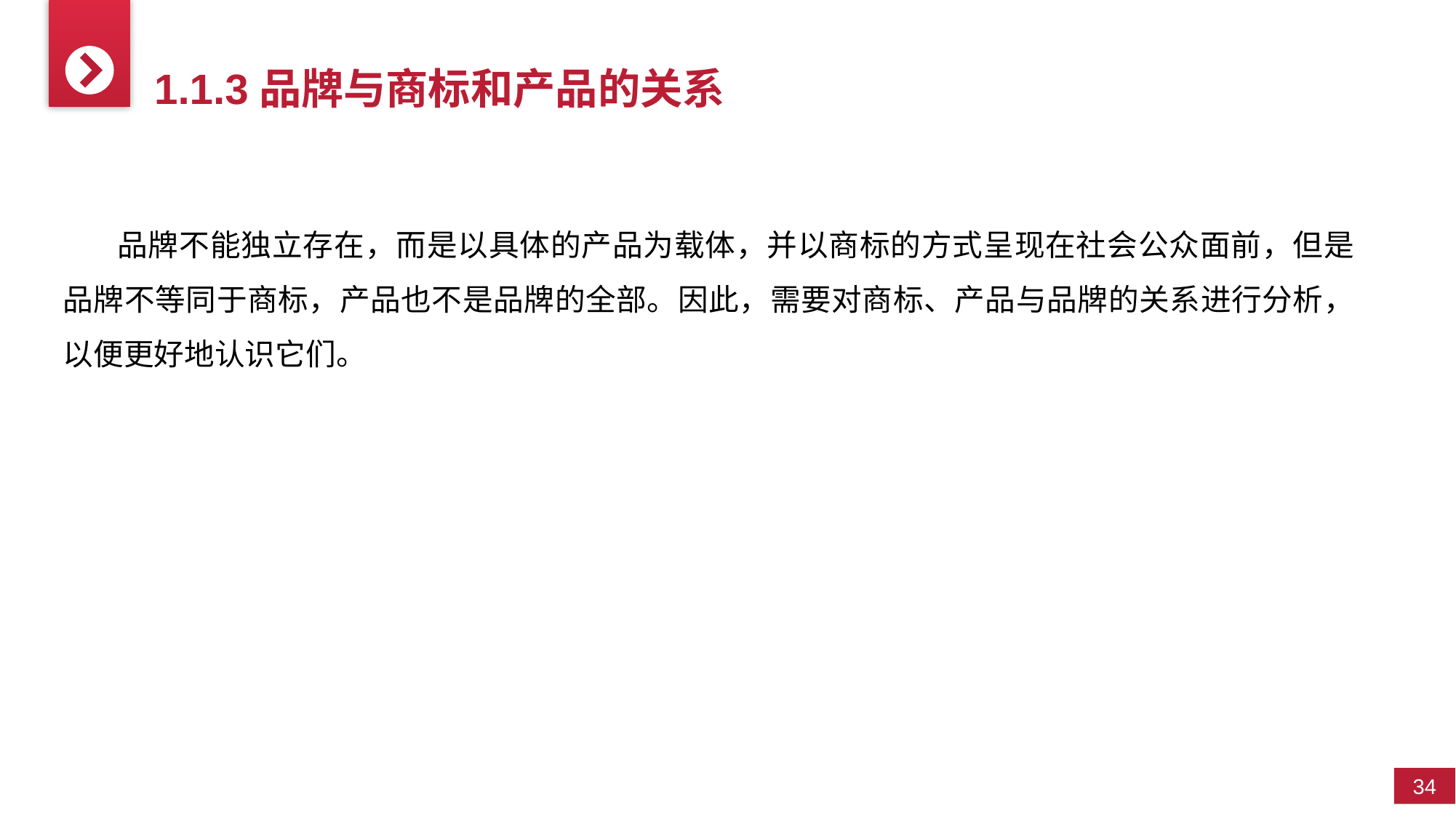

1.1.3品牌与商标和产品的关系
品牌不能独立存在，而是以具体的产品为载体，并以商标的方式呈现在社会公众面前，但是品牌不等同于商标，产品也不是品牌的全部。因此，需要对商标、产品与品牌的关系进行分析，以便更好地认识它们。